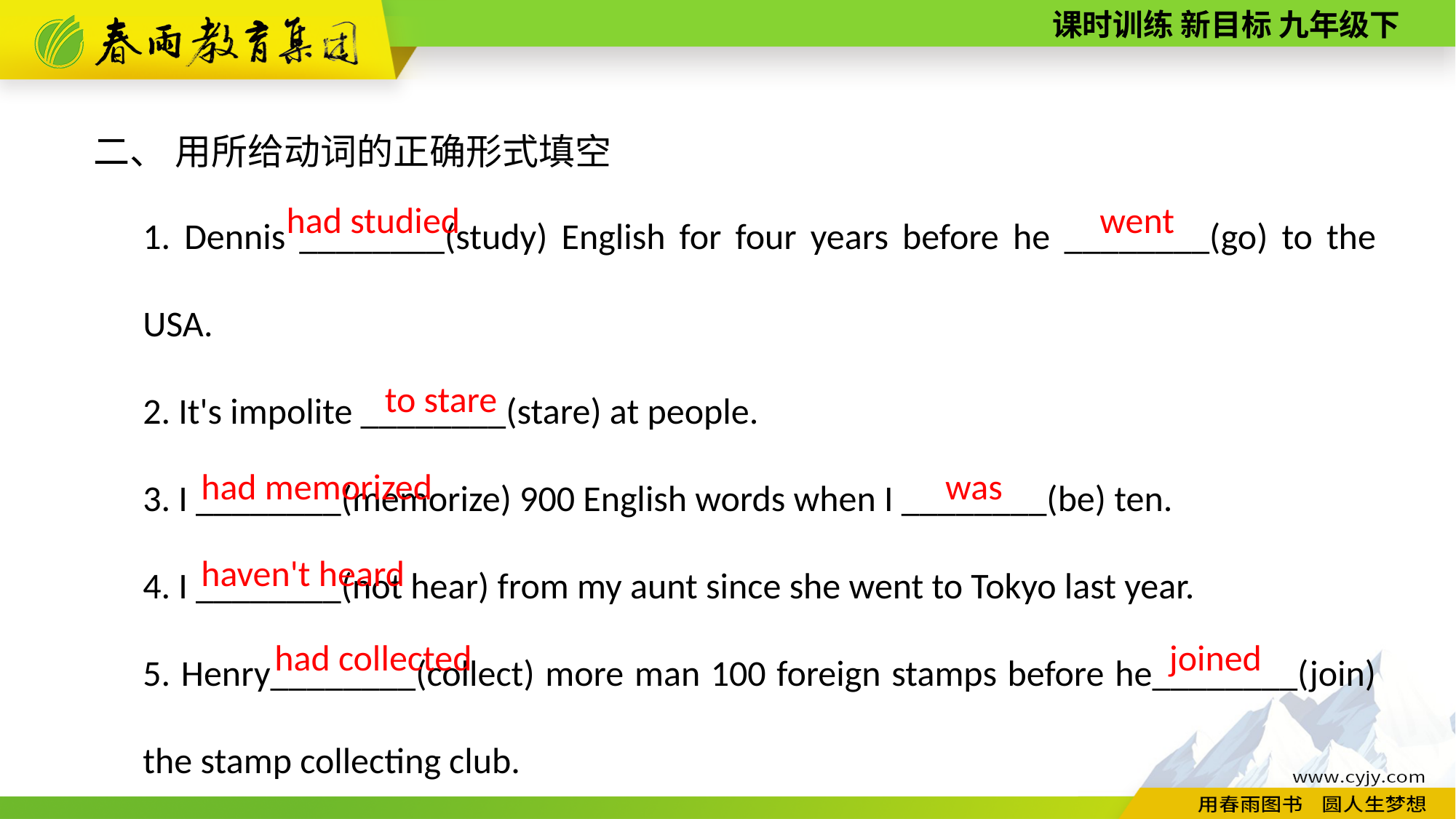

二、 用所给动词的正确形式填空
1. Dennis ________(study) English for four years before he ________(go) to the USA.
2. It's impolite ________(stare) at people.
3. I ________(memorize) 900 English words when I ________(be) ten.
4. I ________(not hear) from my aunt since she went to Tokyo last year.
5. Henry________(collect) more man 100 foreign stamps before he________(join) the stamp collecting club.
had studied
went
to stare
had memorized
was
haven't heard
joined
had collected